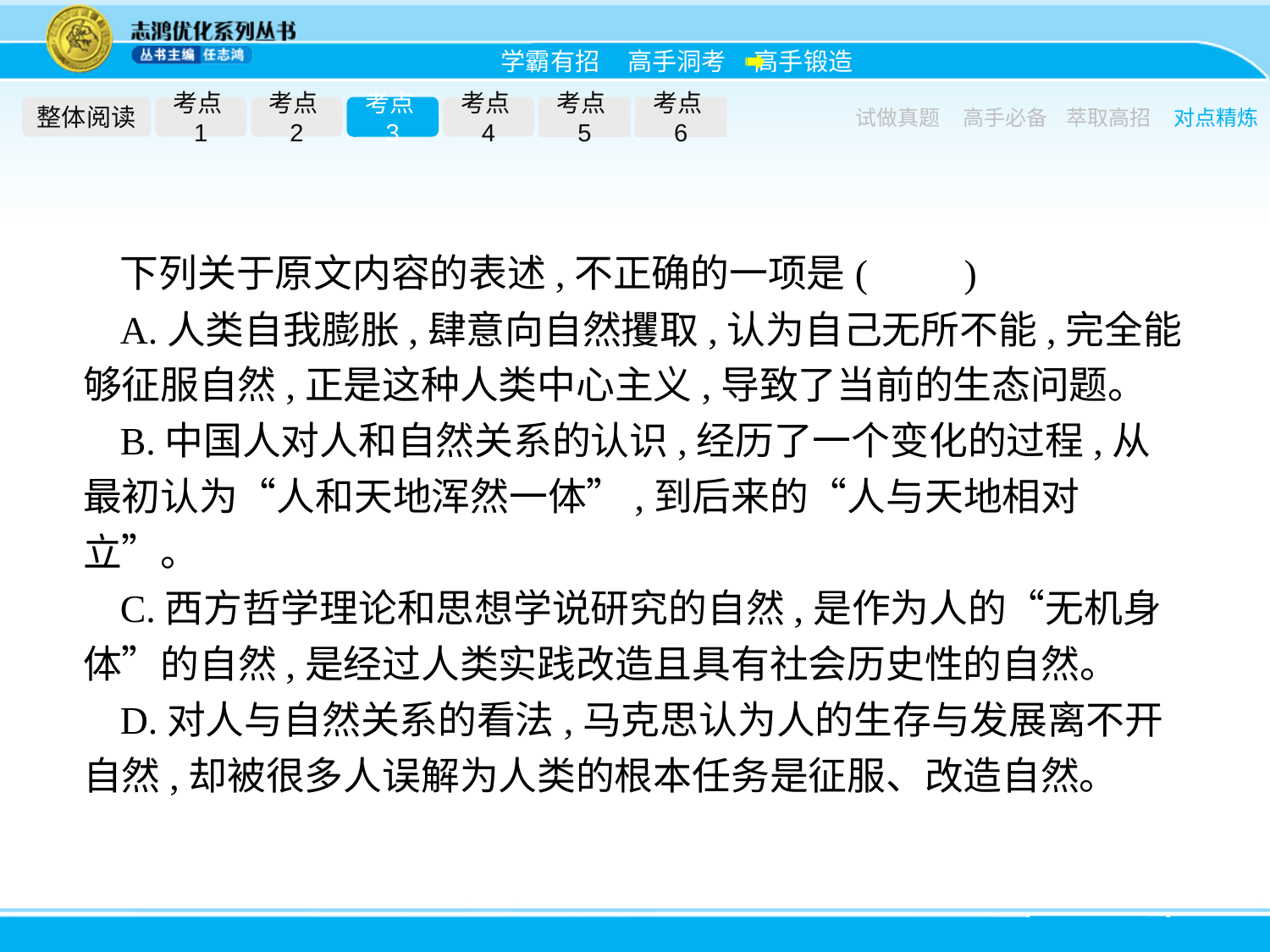

整体阅读
考点1
考点2
考点3
考点4
考点5
考点6
试做真题
高手必备
萃取高招
对点精炼
下列关于原文内容的表述,不正确的一项是(　　)
A.人类自我膨胀,肆意向自然攫取,认为自己无所不能,完全能够征服自然,正是这种人类中心主义,导致了当前的生态问题。
B.中国人对人和自然关系的认识,经历了一个变化的过程,从最初认为“人和天地浑然一体”,到后来的“人与天地相对立”。
C.西方哲学理论和思想学说研究的自然,是作为人的“无机身体”的自然,是经过人类实践改造且具有社会历史性的自然。
D.对人与自然关系的看法,马克思认为人的生存与发展离不开自然,却被很多人误解为人类的根本任务是征服、改造自然。